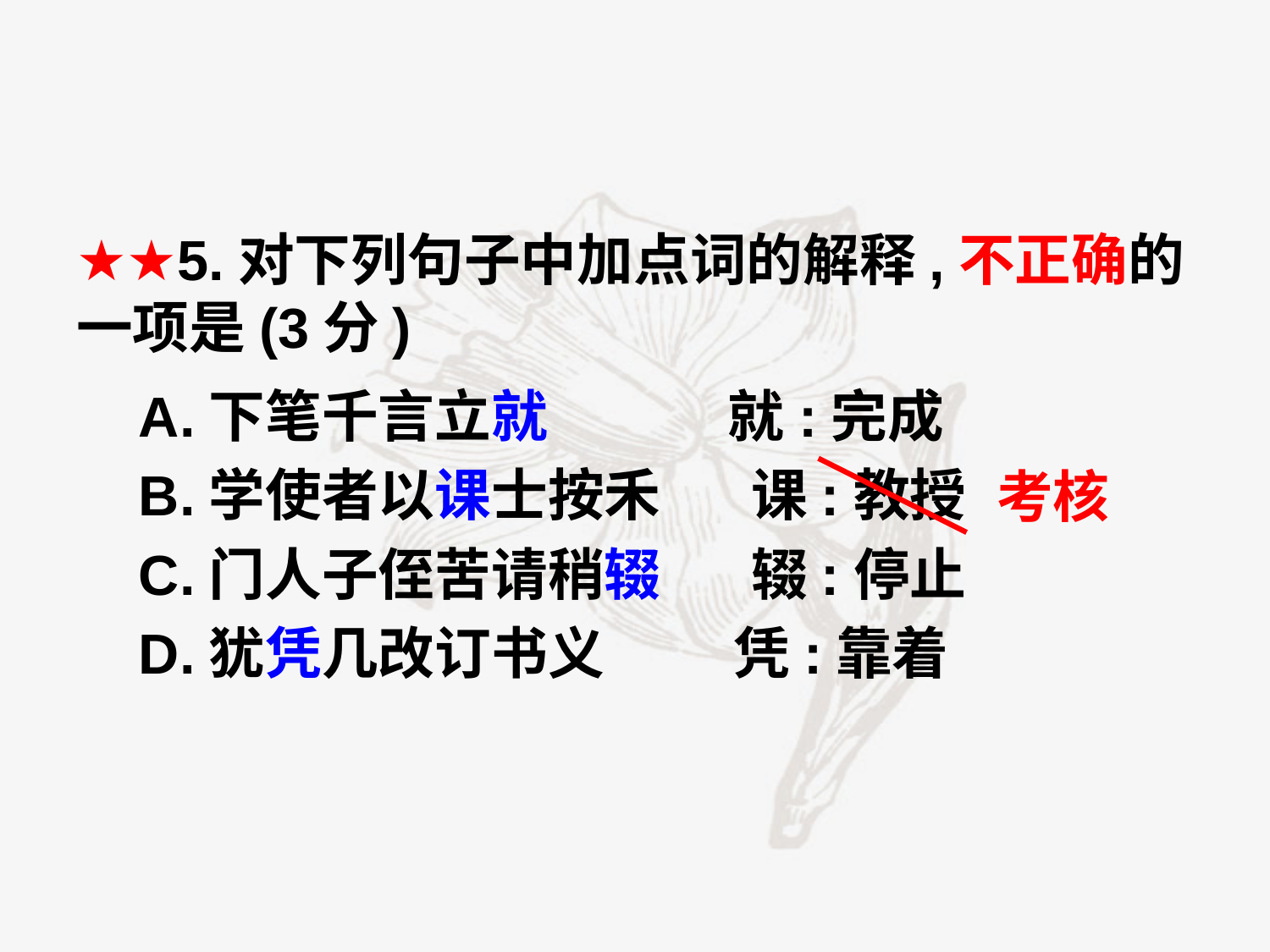

★★5.对下列句子中加点词的解释,不正确的一项是(3分)
A.下笔千言立就              就:完成
B.学使者以课士按禾       课:教授
C.门人子侄苦请稍辍       辍:停止
D.犹凭几改订书义          凭:靠着
考核